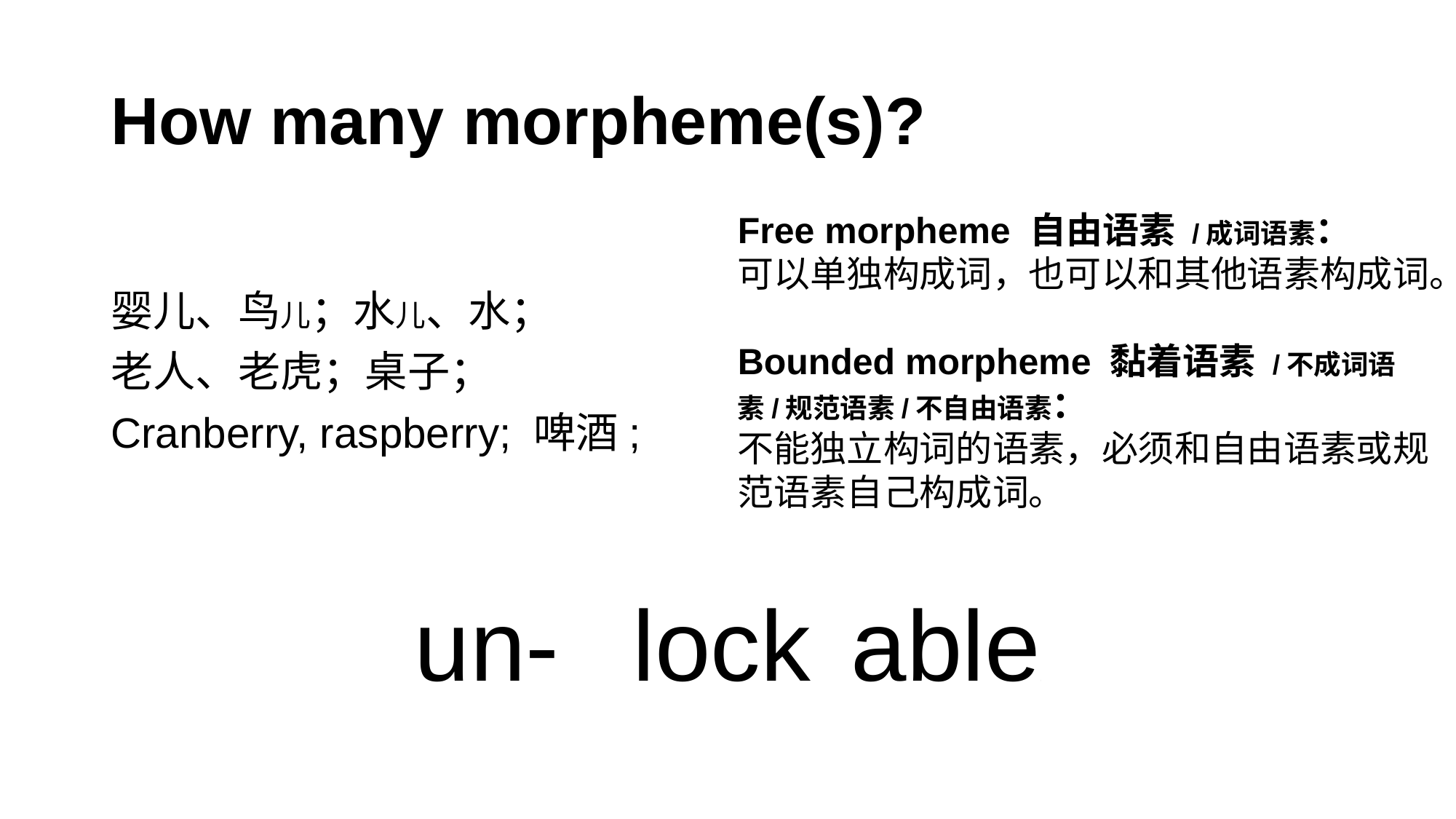

# How many morpheme(s)?
Free morpheme 自由语素 /成词语素：
可以单独构成词，也可以和其他语素构成词。

Bounded morpheme 黏着语素 /不成词语素/规范语素/不自由语素：
不能独立构词的语素，必须和自由语素或规范语素自己构成词。

婴儿、鸟儿；水儿、水；
老人、老虎；桌子；
Cranberry, raspberry; 啤酒;

un-	lock	able;